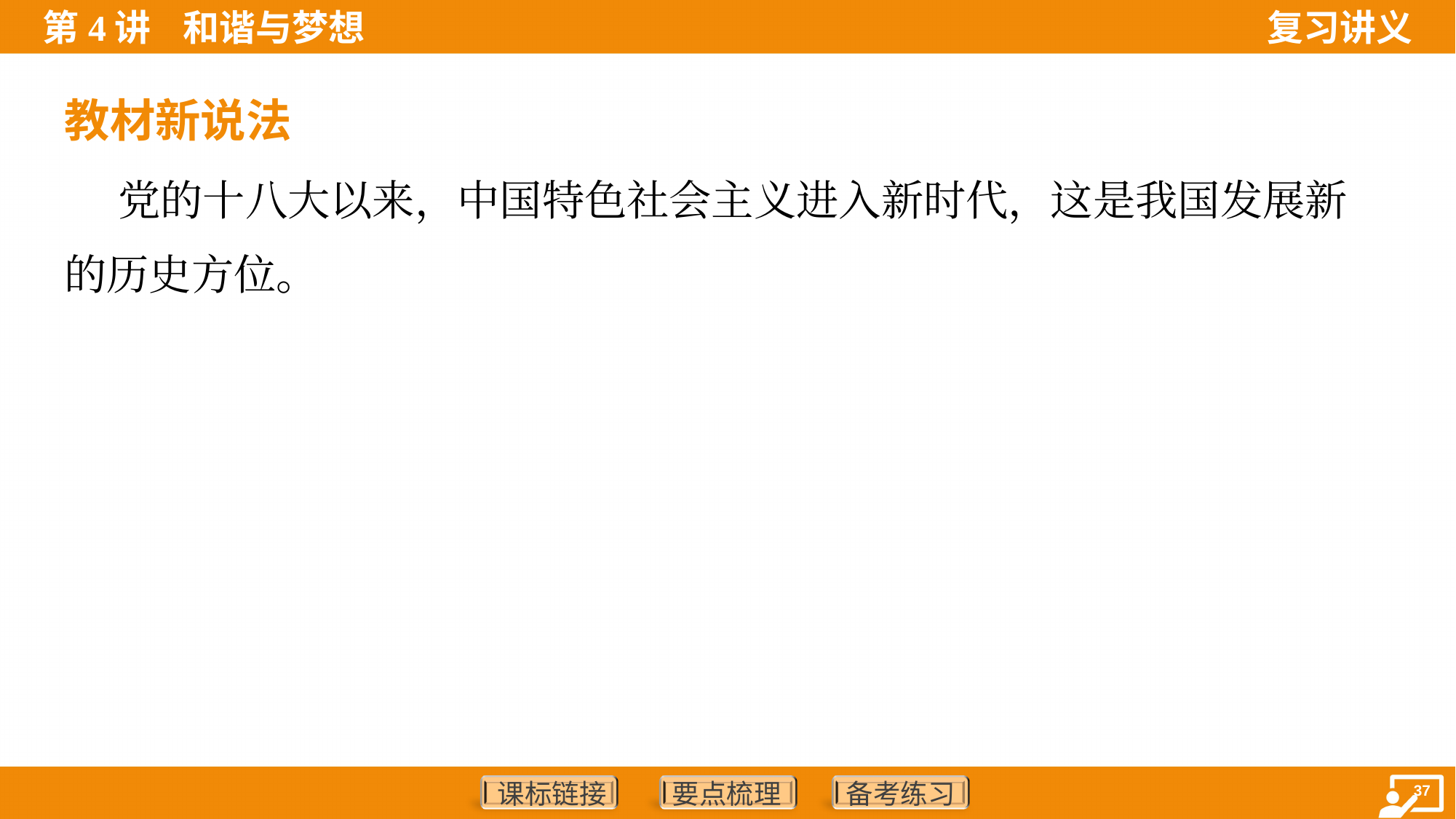

教材新说法
    党的十八大以来，中国特色社会主义进入新时代，这是我国发展新
的历史方位。